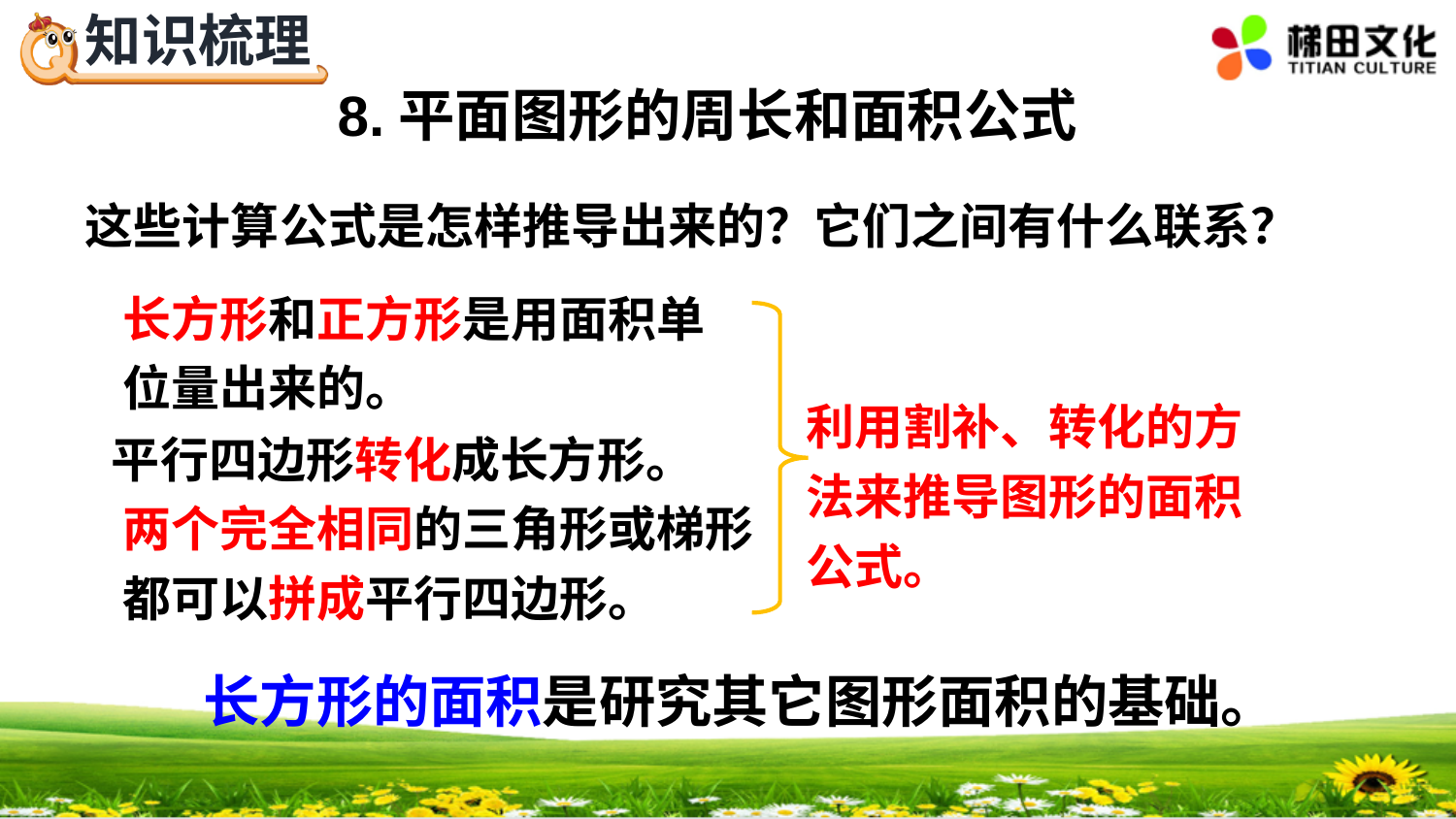

8.平面图形的周长和面积公式
这些计算公式是怎样推导出来的？它们之间有什么联系？
长方形和正方形是用面积单位量出来的。

利用割补、转化的方法来推导图形的面积公式。
平行四边形转化成长方形。
两个完全相同的三角形或梯形都可以拼成平行四边形。
长方形的面积是研究其它图形面积的基础。